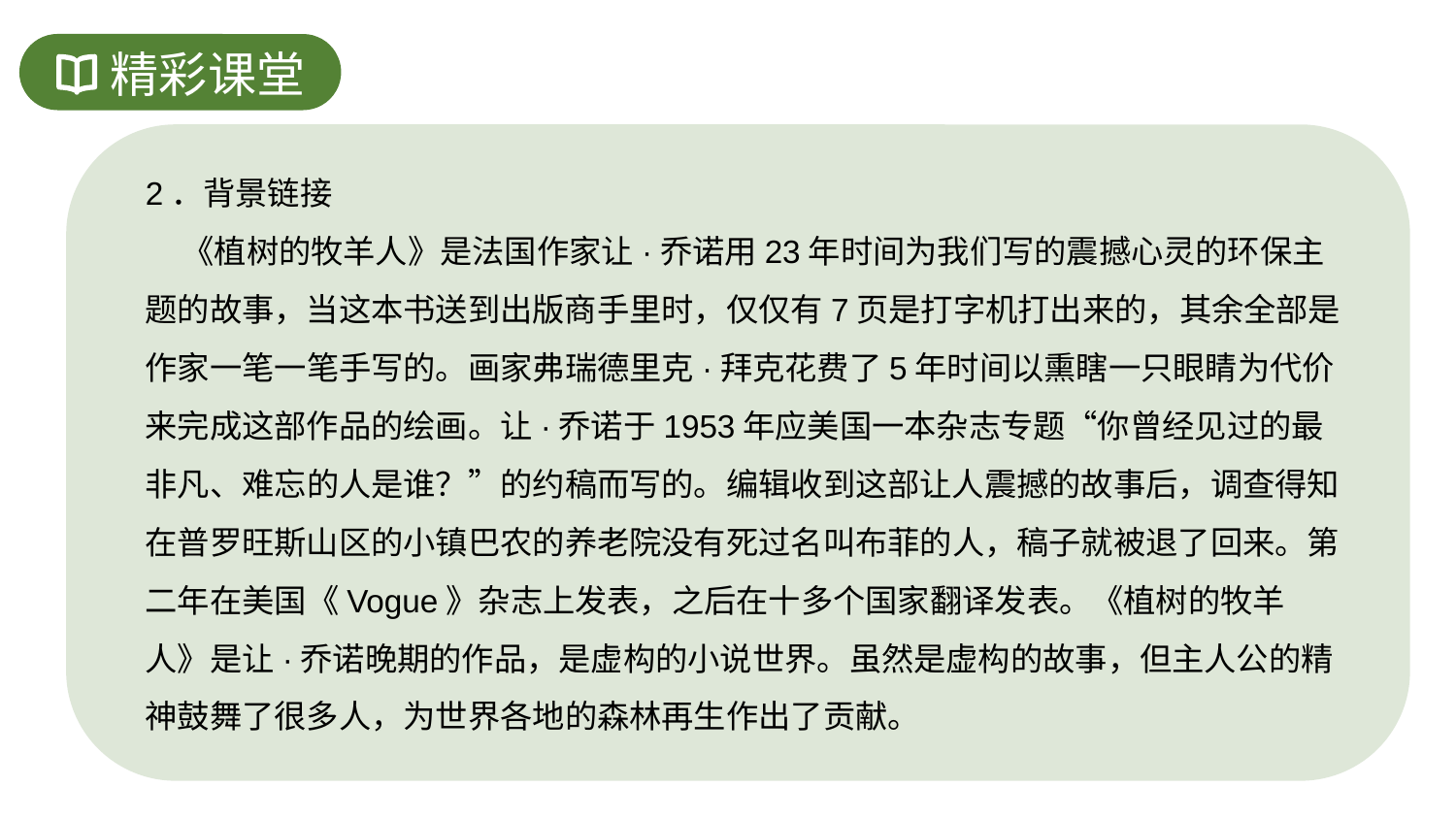

精彩课堂

2．背景链接
    《植树的牧羊人》是法国作家让·乔诺用23年时间为我们写的震撼心灵的环保主题的故事，当这本书送到出版商手里时，仅仅有7页是打字机打出来的，其余全部是作家一笔一笔手写的。画家弗瑞德里克·拜克花费了5年时间以熏瞎一只眼睛为代价来完成这部作品的绘画。让·乔诺于1953年应美国一本杂志专题“你曾经见过的最非凡、难忘的人是谁？”的约稿而写的。编辑收到这部让人震撼的故事后，调查得知在普罗旺斯山区的小镇巴农的养老院没有死过名叫布菲的人，稿子就被退了回来。第二年在美国《Vogue》杂志上发表，之后在十多个国家翻译发表。《植树的牧羊人》是让·乔诺晚期的作品，是虚构的小说世界。虽然是虚构的故事，但主人公的精神鼓舞了很多人，为世界各地的森林再生作出了贡献。